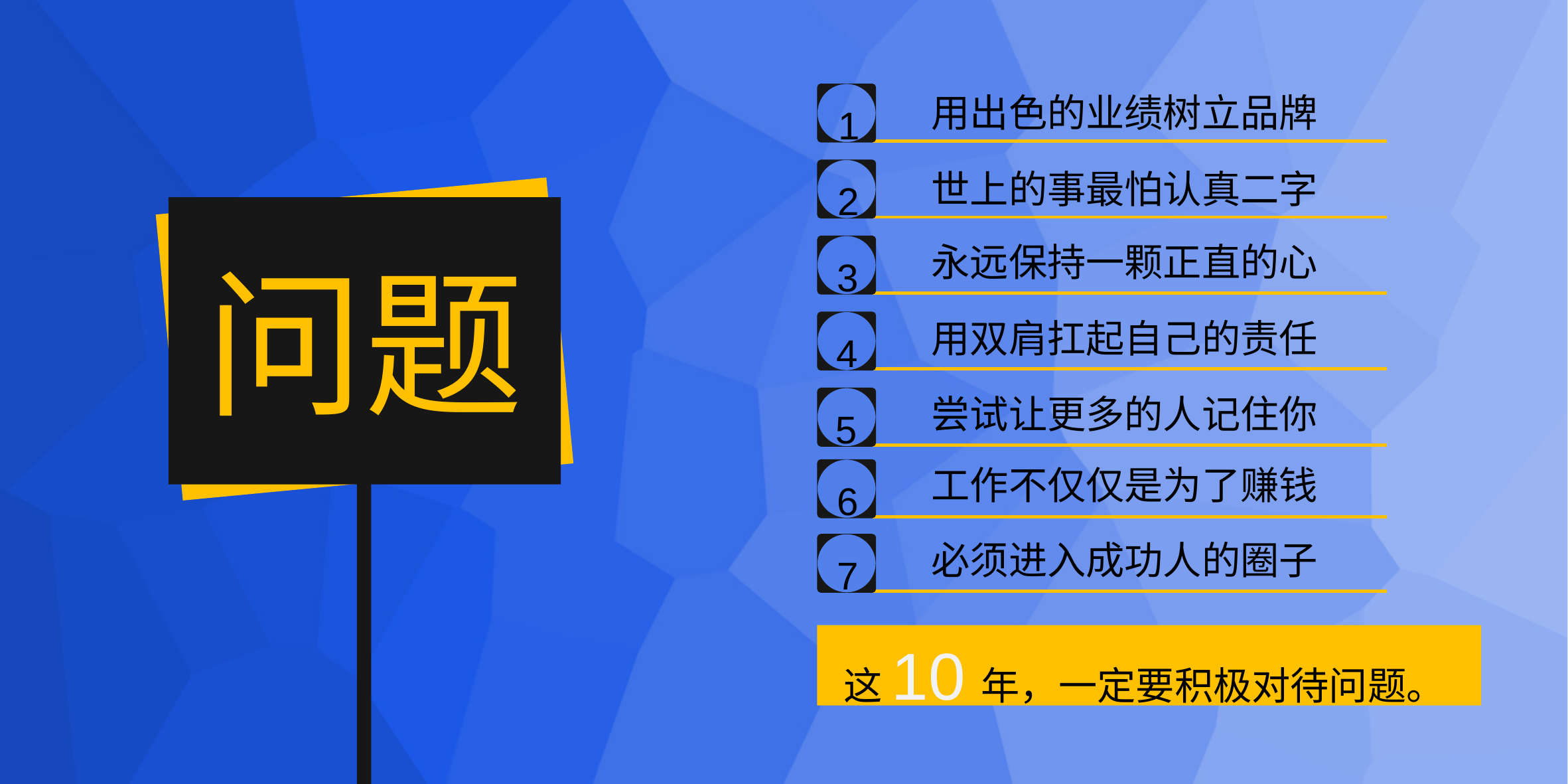

1

用出色的业绩树立品牌
2
世上的事最怕认真二字

3
永远保持一颗正直的心

问题
4
用双肩扛起自己的责任

5
尝试让更多的人记住你

6
工作不仅仅是为了赚钱

7
必须进入成功人的圈子

这10年，一定要积极对待问题。